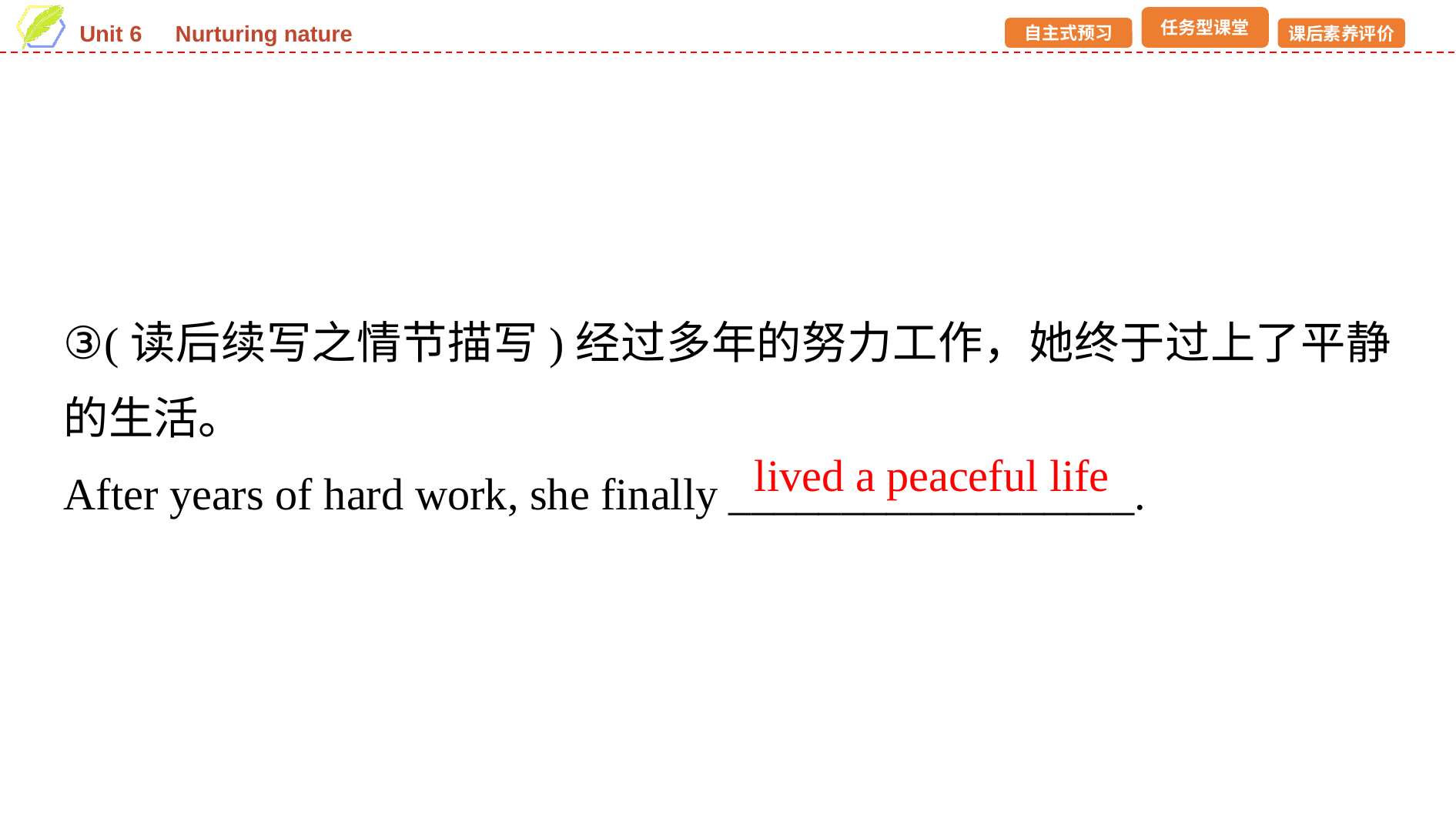

③(读后续写之情节描写)经过多年的努力工作，她终于过上了平静的生活。
After years of hard work, she finally __________________.
lived a peaceful life